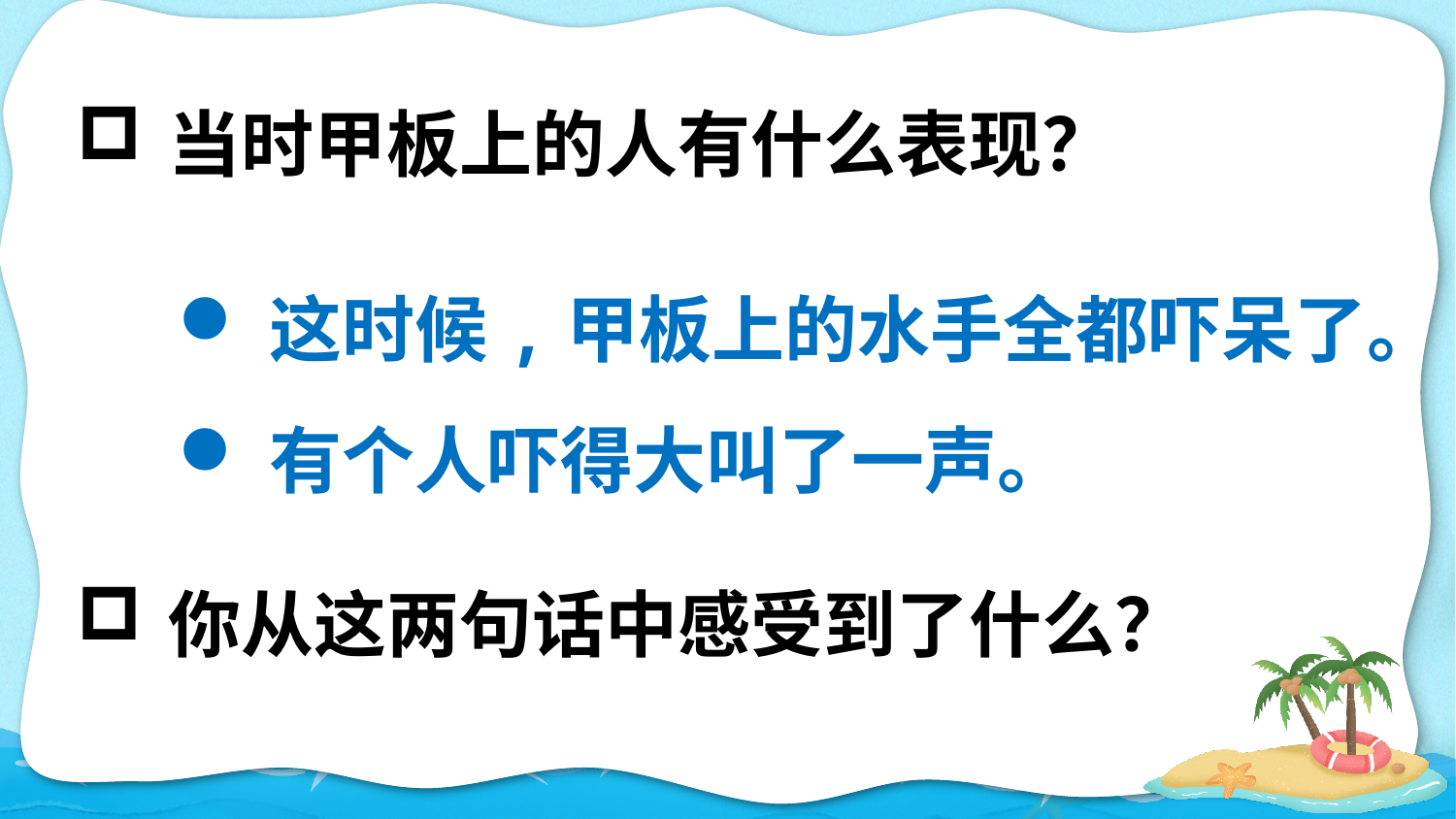

当时甲板上的人有什么表现？
这时候,甲板上的水手全都吓呆了。
有个人吓得大叫了一声。
你从这两句话中感受到了什么？